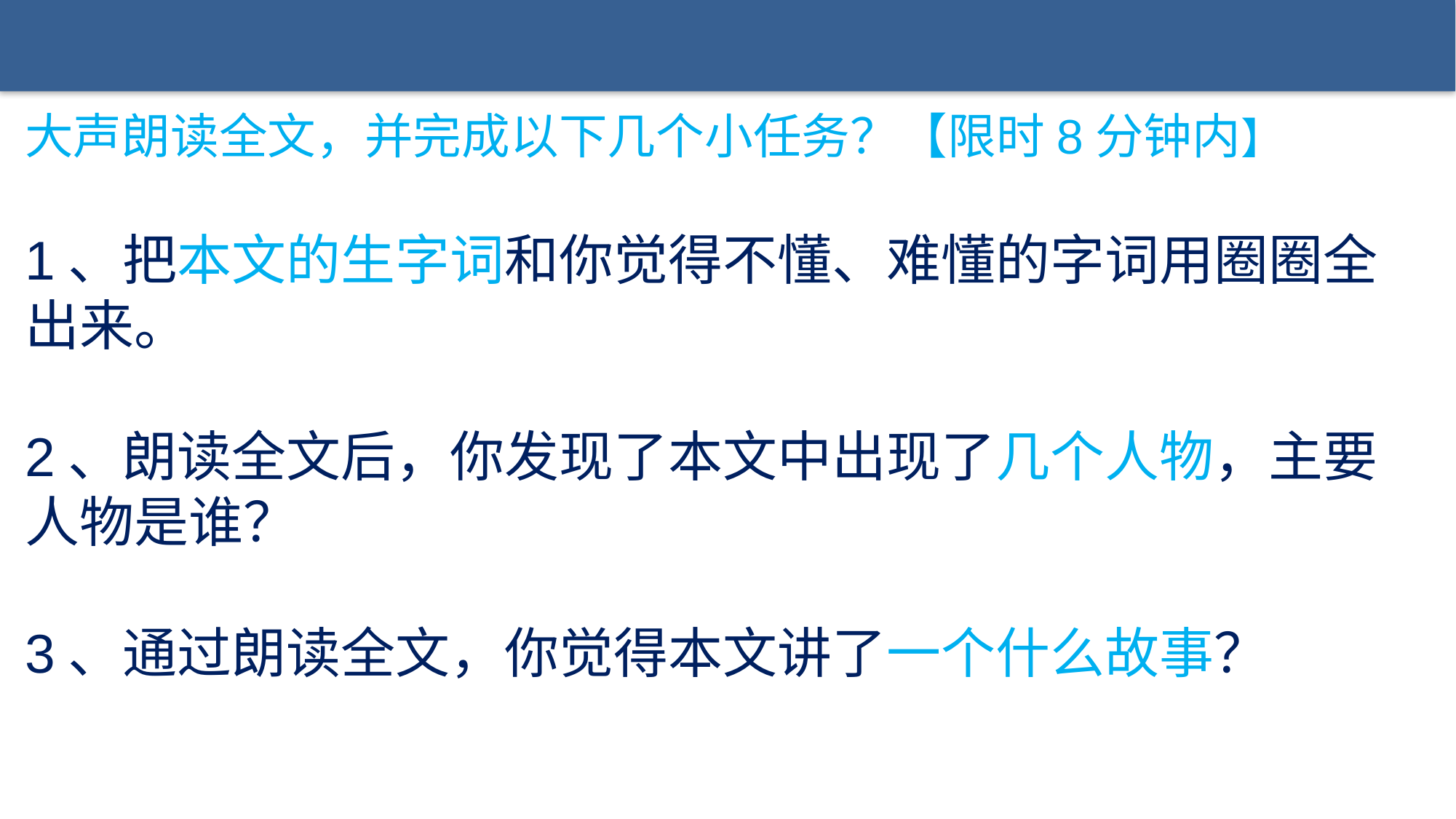

大声朗读全文，并完成以下几个小任务？【限时8分钟内】
1、把本文的生字词和你觉得不懂、难懂的字词用圈圈全出来。

2、朗读全文后，你发现了本文中出现了几个人物，主要人物是谁？

3、通过朗读全文，你觉得本文讲了一个什么故事？